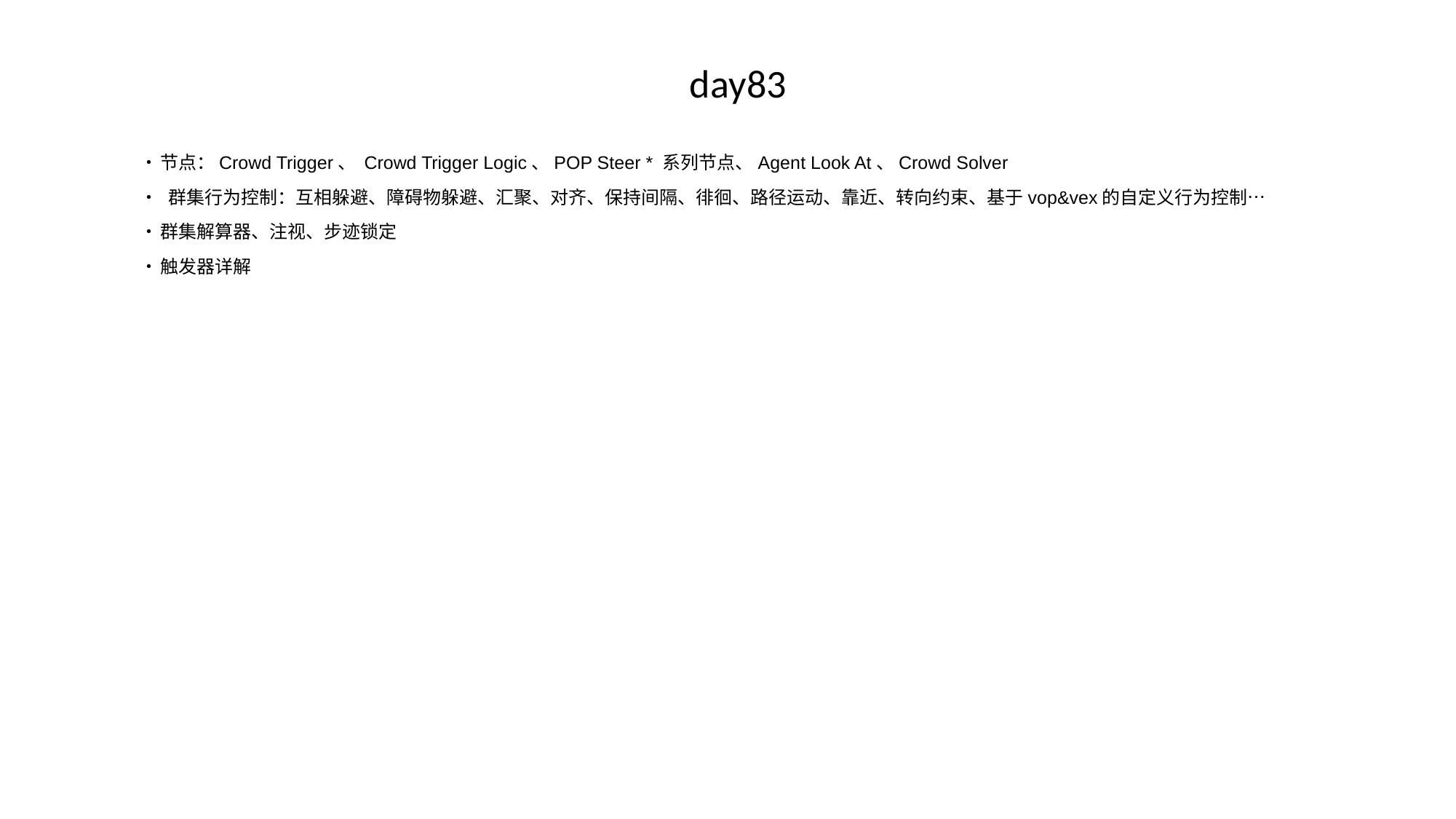

# day83
•	节点：Crowd Trigger、 Crowd Trigger Logic、POP Steer * 系列节点、Agent Look At、Crowd Solver
•	 群集行为控制：互相躲避、障碍物躲避、汇聚、对齐、保持间隔、徘徊、路径运动、靠近、转向约束、基于vop&vex的自定义行为控制…
•	群集解算器、注视、步迹锁定
•	触发器详解